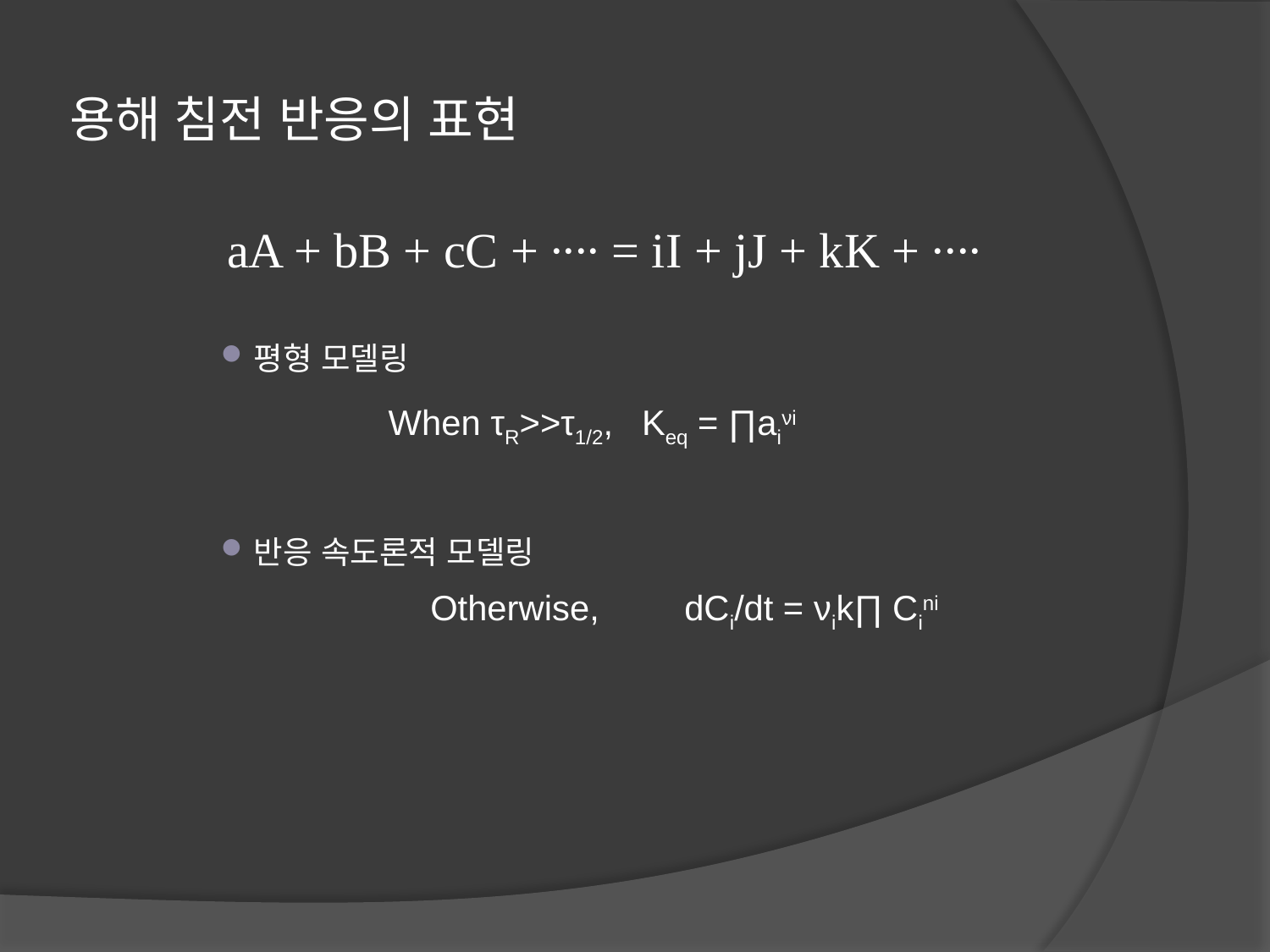

# 용해 침전 반응의 표현
aA + bB + cC + ∙∙∙∙ = iI + jJ + kK + ∙∙∙∙
평형 모델링
			When τR>>τ1/2,     Keq = ∏aiνi

반응 속도론적 모델링
			Otherwise, 	dCi/dt = νik∏ Cini